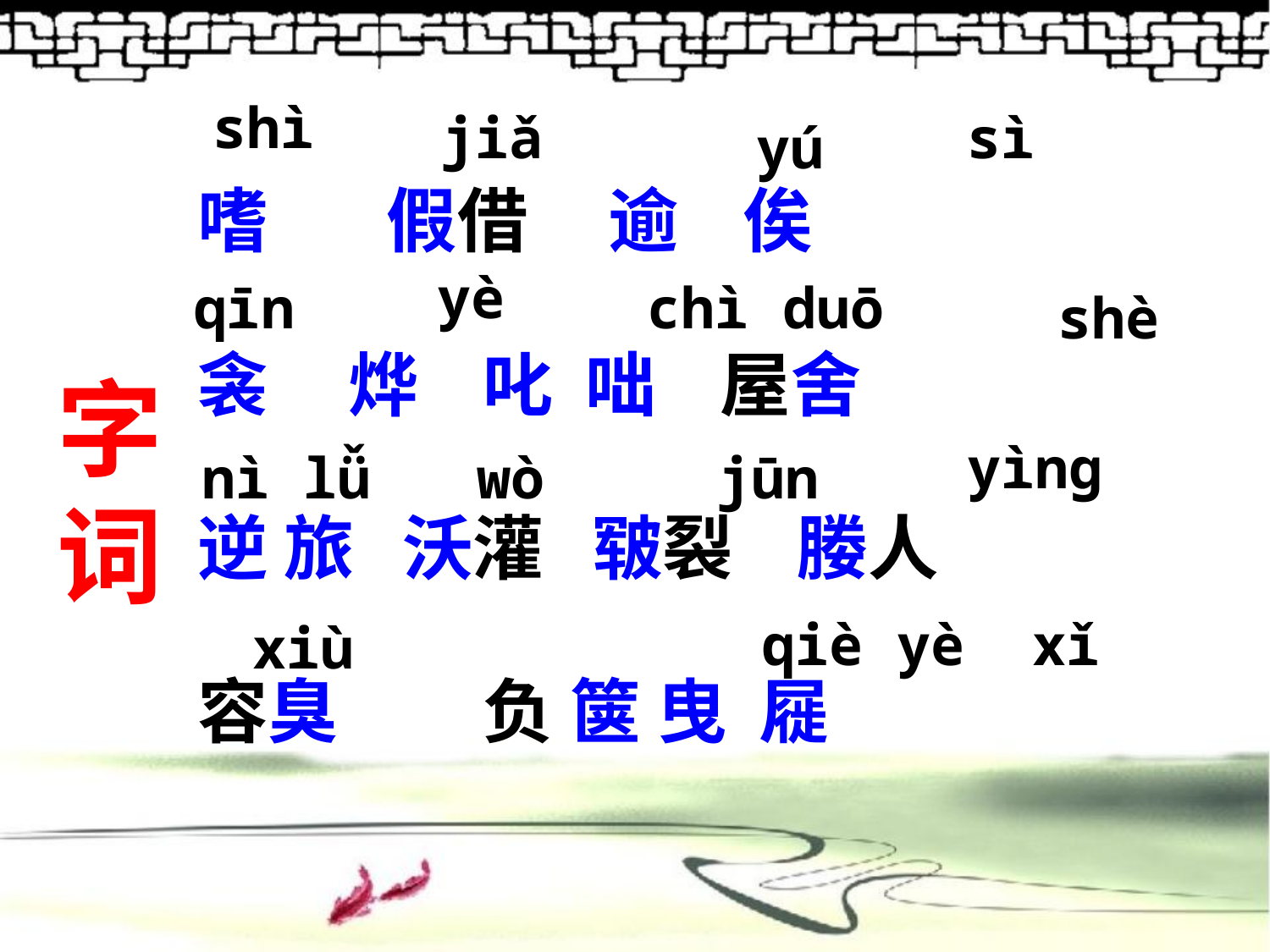

# 字词
shì
 jiǎ
sì
yú
嗜　   假借     逾    俟

衾     烨    叱  咄    屋舍

逆 旅   沃灌   皲裂    媵人

容臭         负 箧 曳  屣
yè
qīn
chì duō
shè
yìnɡ
nì lǚ
wò
jūn
xiù
qiè yè  xǐ